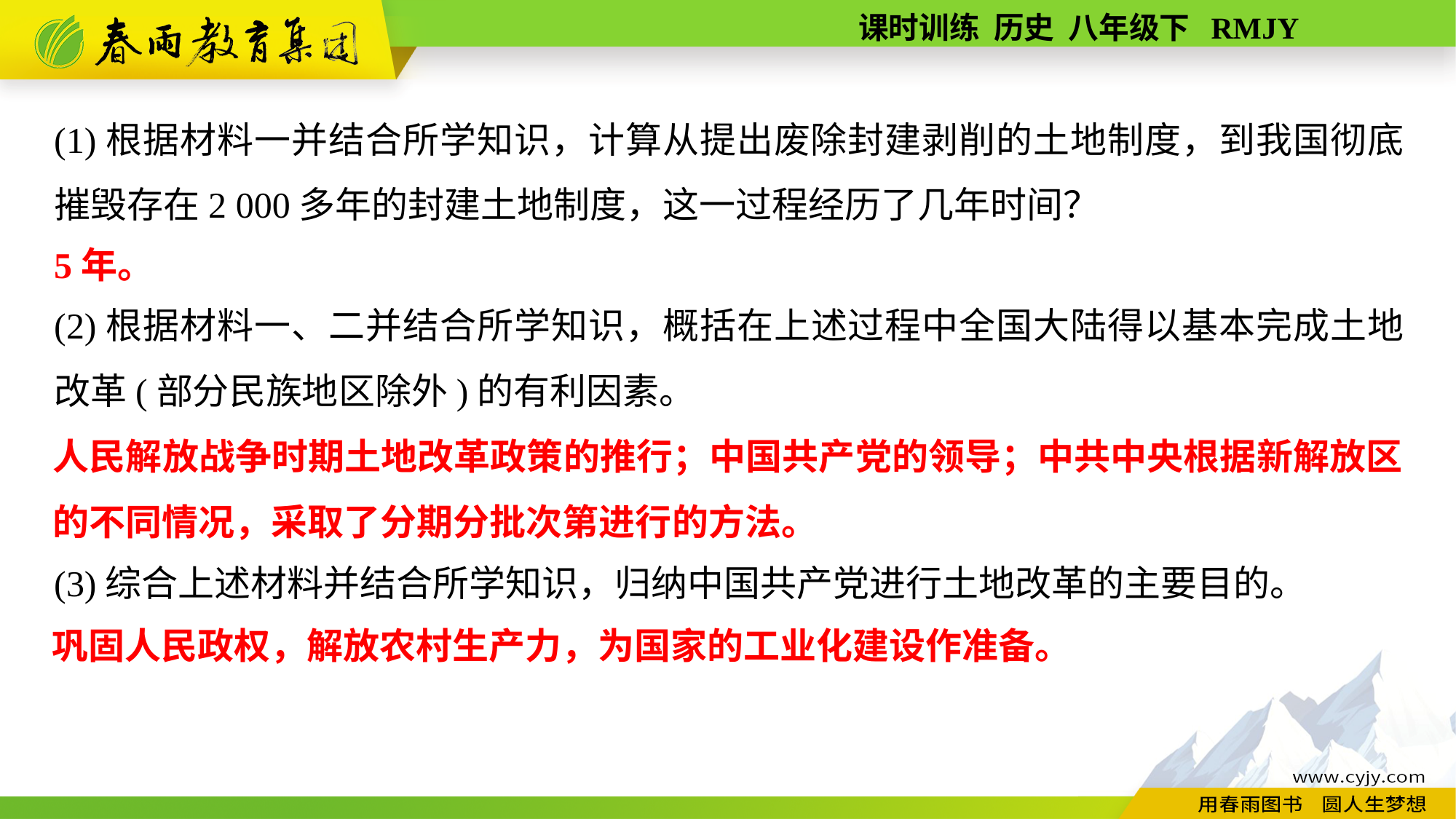

(1)根据材料一并结合所学知识，计算从提出废除封建剥削的土地制度，到我国彻底摧毁存在2 000多年的封建土地制度，这一过程经历了几年时间？
5年。
(2)根据材料一、二并结合所学知识，概括在上述过程中全国大陆得以基本完成土地改革(部分民族地区除外)的有利因素。
人民解放战争时期土地改革政策的推行；中国共产党的领导；中共中央根据新解放区的不同情况，采取了分期分批次第进行的方法。
(3)综合上述材料并结合所学知识，归纳中国共产党进行土地改革的主要目的。
巩固人民政权，解放农村生产力，为国家的工业化建设作准备。